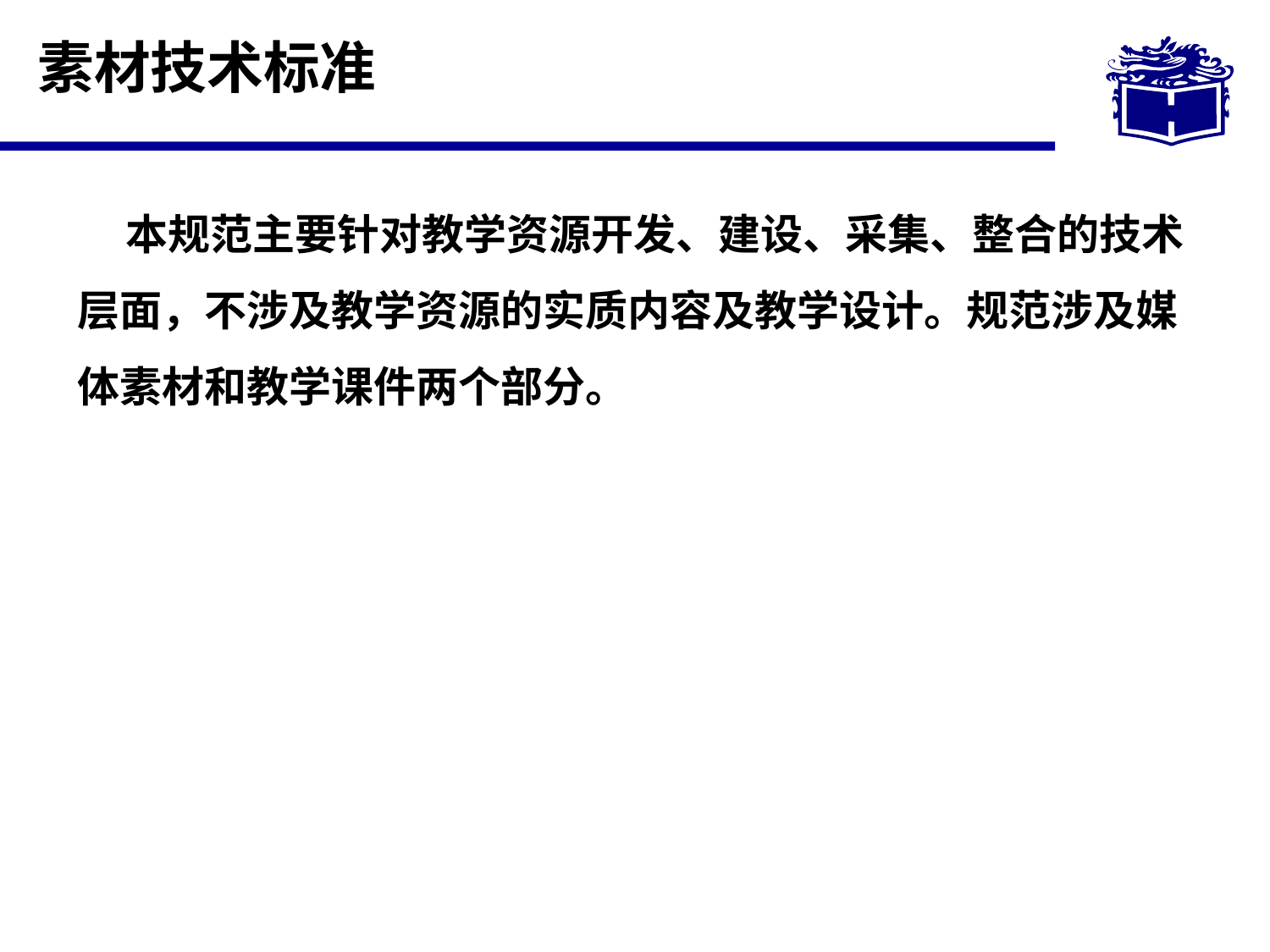

# 素材技术标准
    本规范主要针对教学资源开发、建设、采集、整合的技术层面，不涉及教学资源的实质内容及教学设计。规范涉及媒体素材和教学课件两个部分。